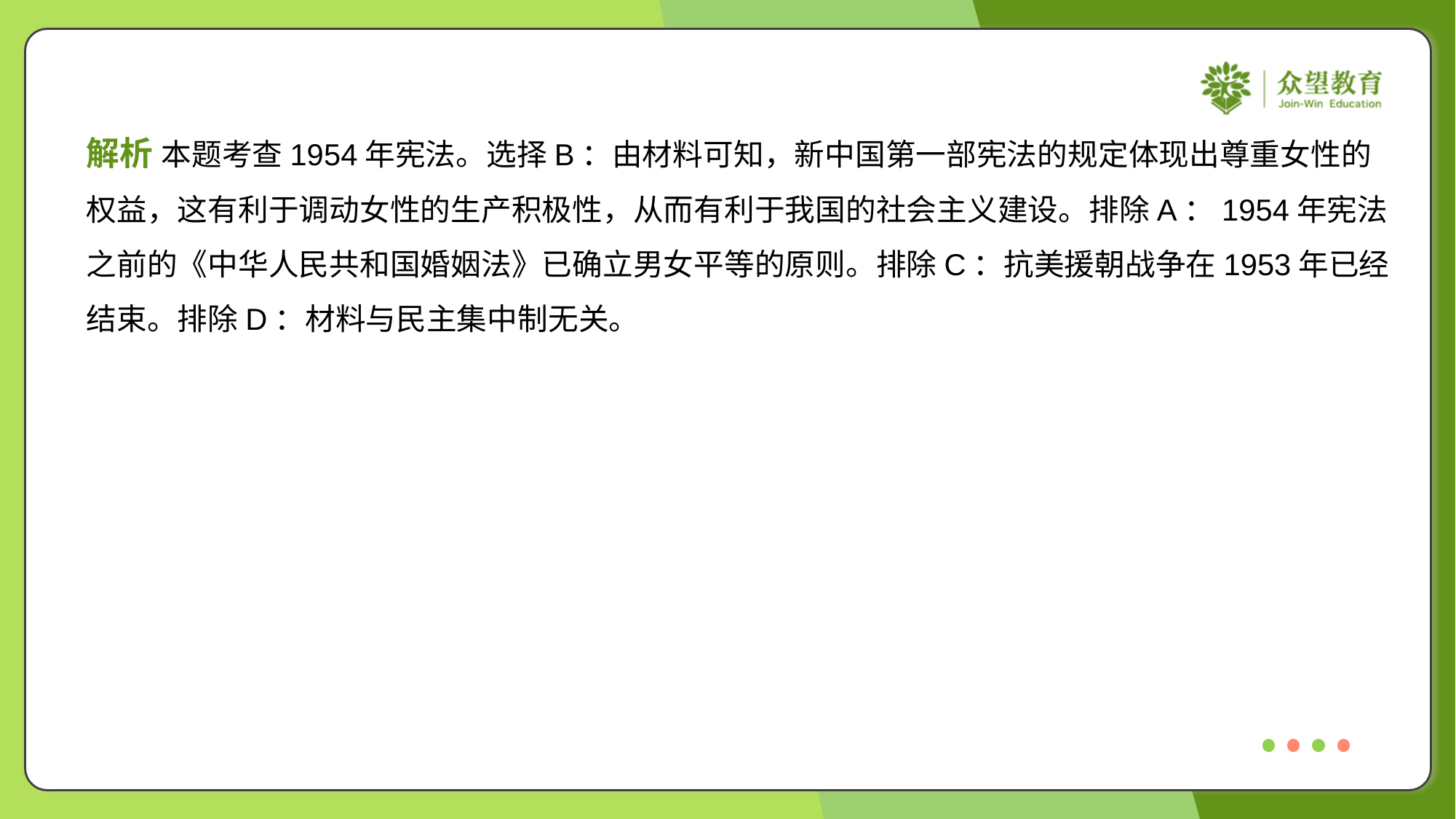

解析 本题考查1954年宪法。选择B：由材料可知，新中国第一部宪法的规定体现出尊重女性的
权益，这有利于调动女性的生产积极性，从而有利于我国的社会主义建设。排除A：1954年宪法
之前的《中华人民共和国婚姻法》已确立男女平等的原则。排除C：抗美援朝战争在1953年已经
结束。排除D：材料与民主集中制无关。